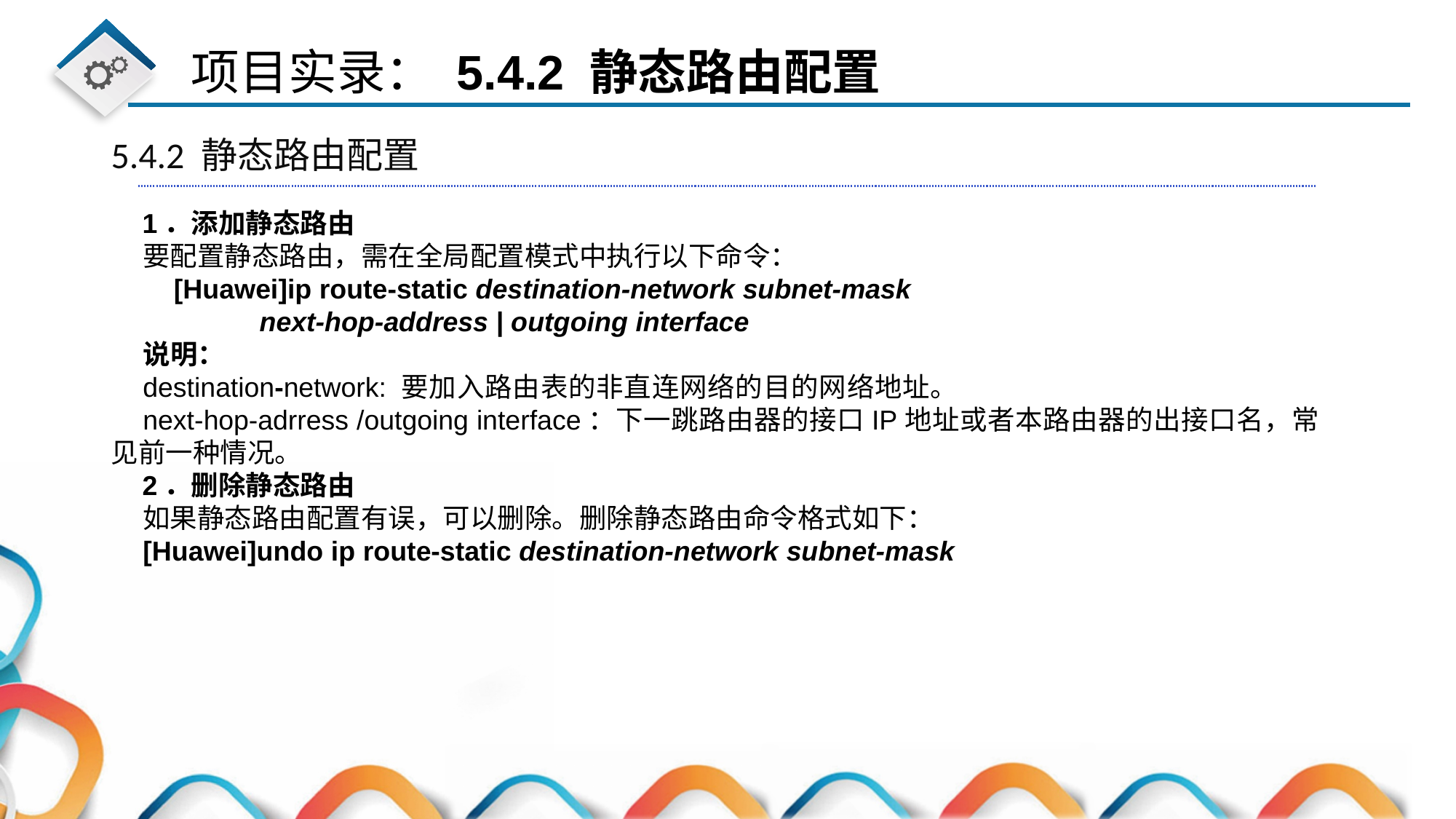

5.4.2 静态路由配置

1．添加静态路由
要配置静态路由，需在全局配置模式中执行以下命令：
[Huawei]ip route-static destination-network subnet-mask
next-hop-address | outgoing interface
说明：
destination-network: 要加入路由表的非直连网络的目的网络地址。
next-hop-adrress /outgoing interface：下一跳路由器的接口IP地址或者本路由器的出接口名，常见前一种情况。
2．删除静态路由
如果静态路由配置有误，可以删除。删除静态路由命令格式如下：
[Huawei]undo ip route-static destination-network subnet-mask